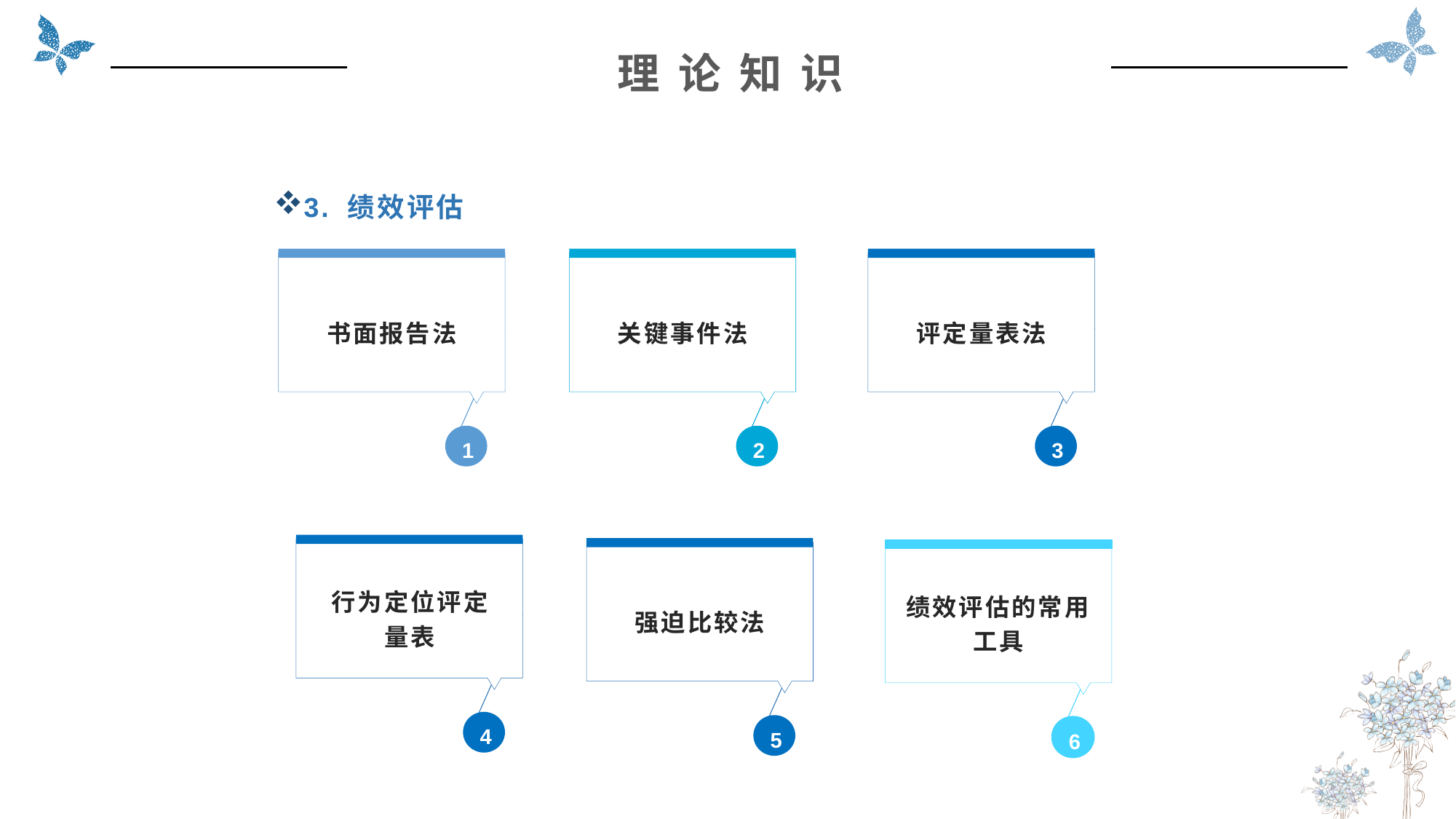

理 论 知 识
3. 绩效评估

书面报告法
1

关键事件法
2

评定量表法
3

行为定位评定
量表
4

强迫比较法
5

绩效评估的常用工具
6